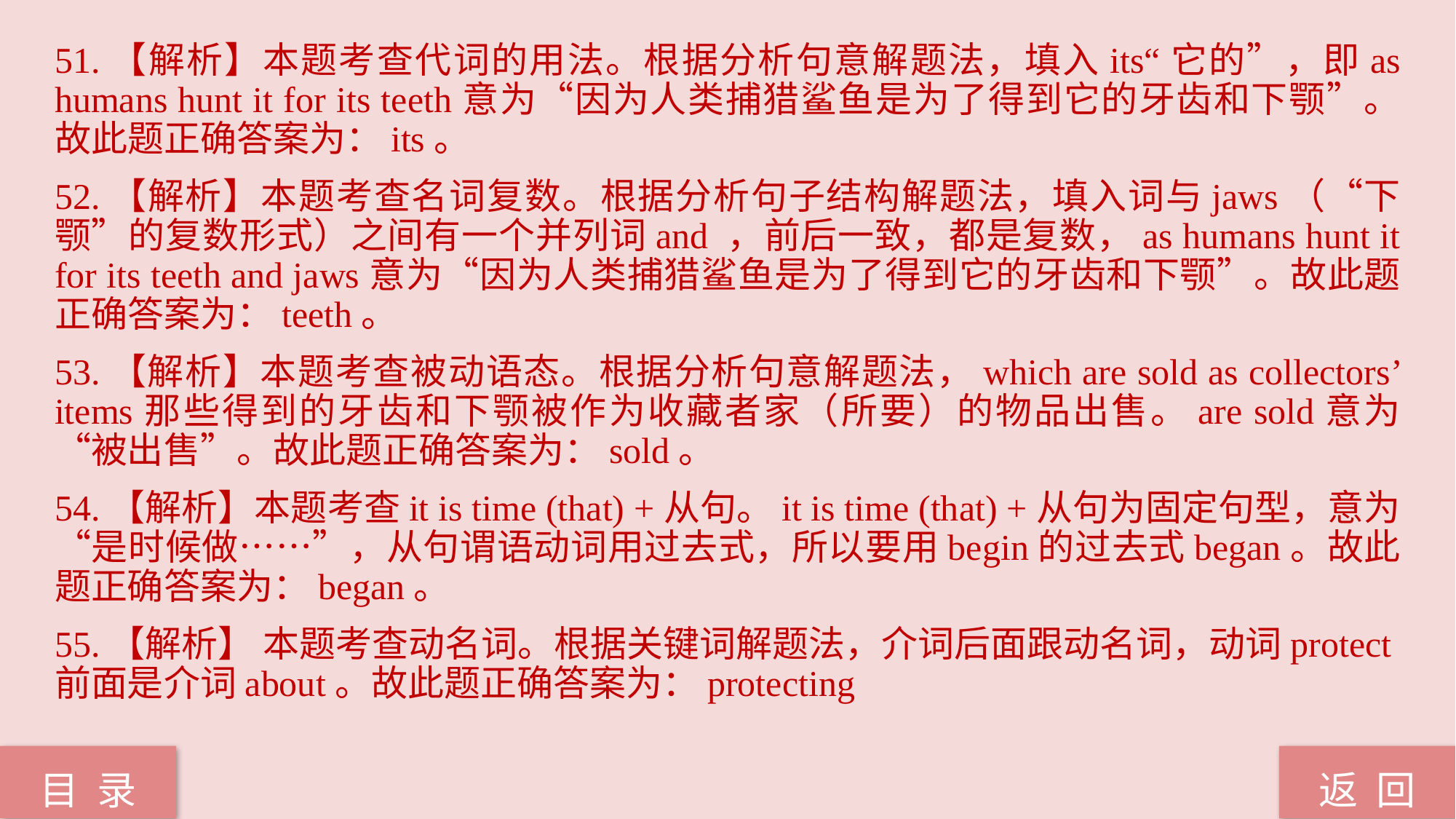

51.【解析】本题考查代词的用法。根据分析句意解题法，填入its“它的”，即as humans hunt it for its teeth意为“因为人类捕猎鲨鱼是为了得到它的牙齿和下颚”。故此题正确答案为：its。
52.【解析】本题考查名词复数。根据分析句子结构解题法，填入词与jaws（“下颚”的复数形式）之间有一个并列词and ，前后一致，都是复数，as humans hunt it for its teeth and jaws意为“因为人类捕猎鲨鱼是为了得到它的牙齿和下颚”。故此题正确答案为：teeth。
53.【解析】本题考查被动语态。根据分析句意解题法，which are sold as collectors’ items那些得到的牙齿和下颚被作为收藏者家（所要）的物品出售。are sold意为“被出售”。故此题正确答案为：sold。
54.【解析】本题考查it is time (that) +从句。it is time (that) +从句为固定句型，意为“是时候做……”，从句谓语动词用过去式，所以要用begin的过去式began。故此题正确答案为：began。
55.【解析】 本题考查动名词。根据关键词解题法，介词后面跟动名词，动词protect前面是介词about。故此题正确答案为：protecting
返  回